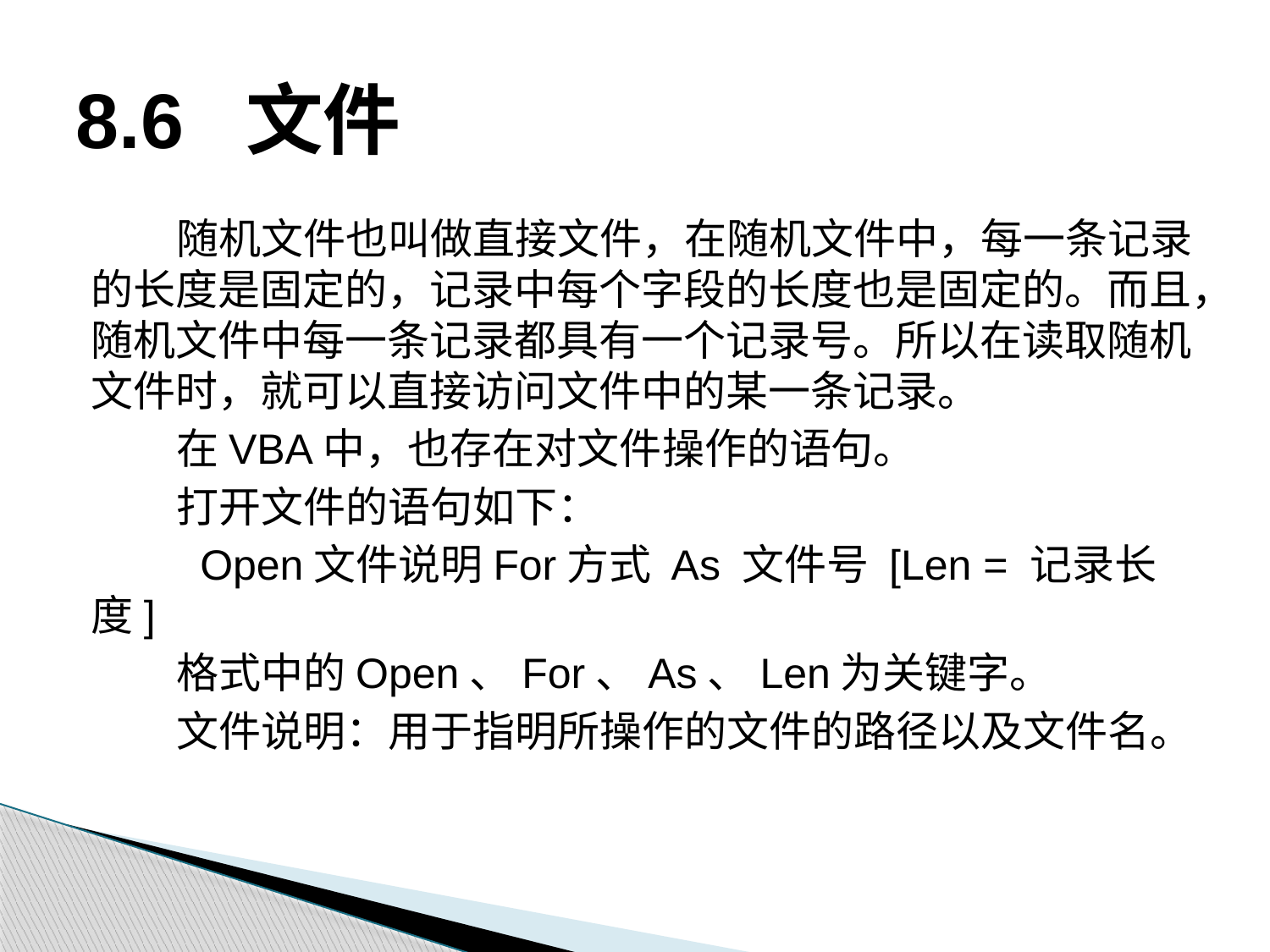

# 8.6  文件
随机文件也叫做直接文件，在随机文件中，每一条记录的长度是固定的，记录中每个字段的长度也是固定的。而且，随机文件中每一条记录都具有一个记录号。所以在读取随机文件时，就可以直接访问文件中的某一条记录。
在VBA中，也存在对文件操作的语句。
打开文件的语句如下：
  Open文件说明For方式 As 文件号 [Len = 记录长度]
格式中的Open、For、As、Len为关键字。
文件说明：用于指明所操作的文件的路径以及文件名。